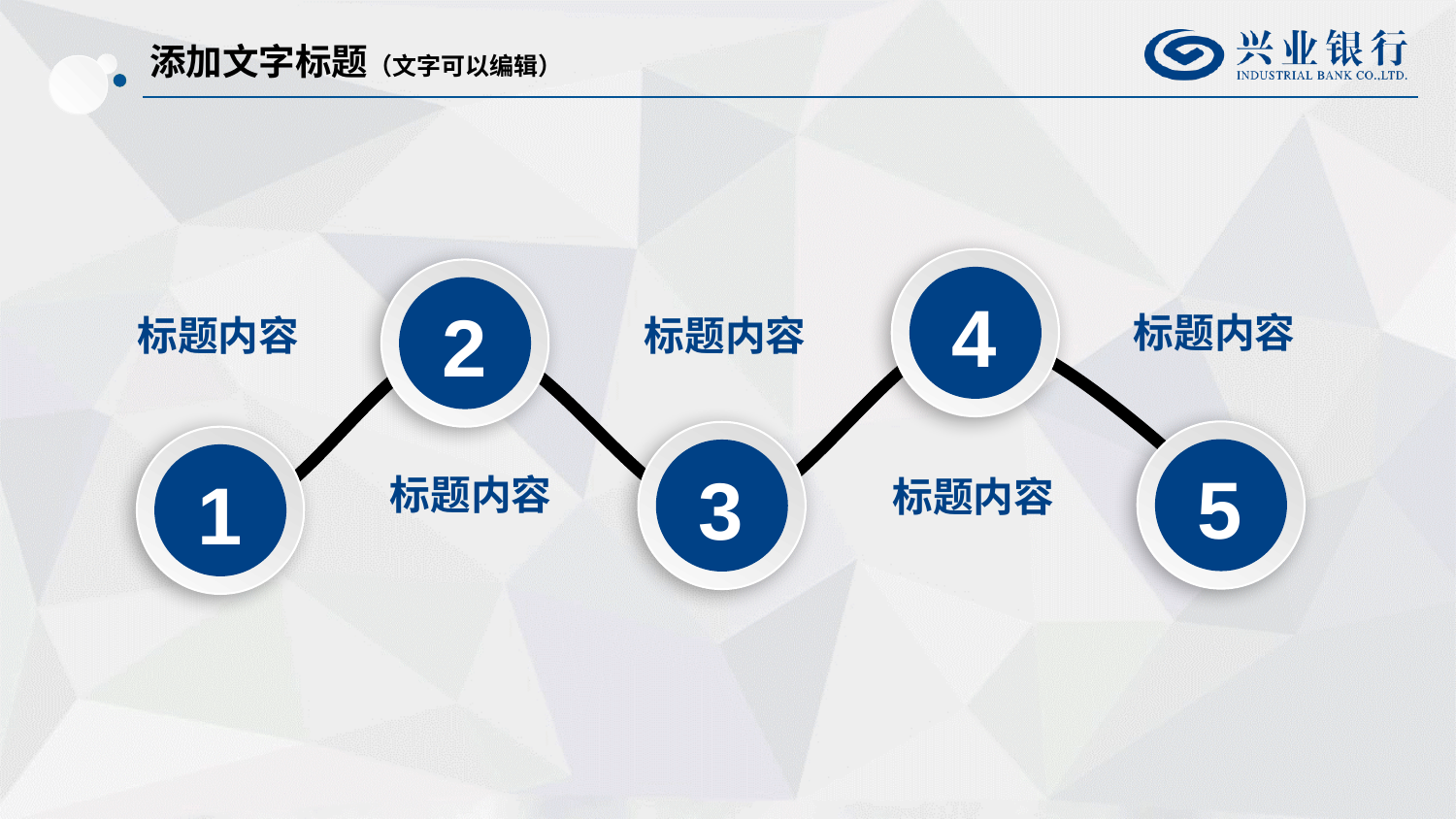

添加文字标题（文字可以编辑）

4

2
标题内容
标题内容
标题内容

5

3

1
标题内容
标题内容